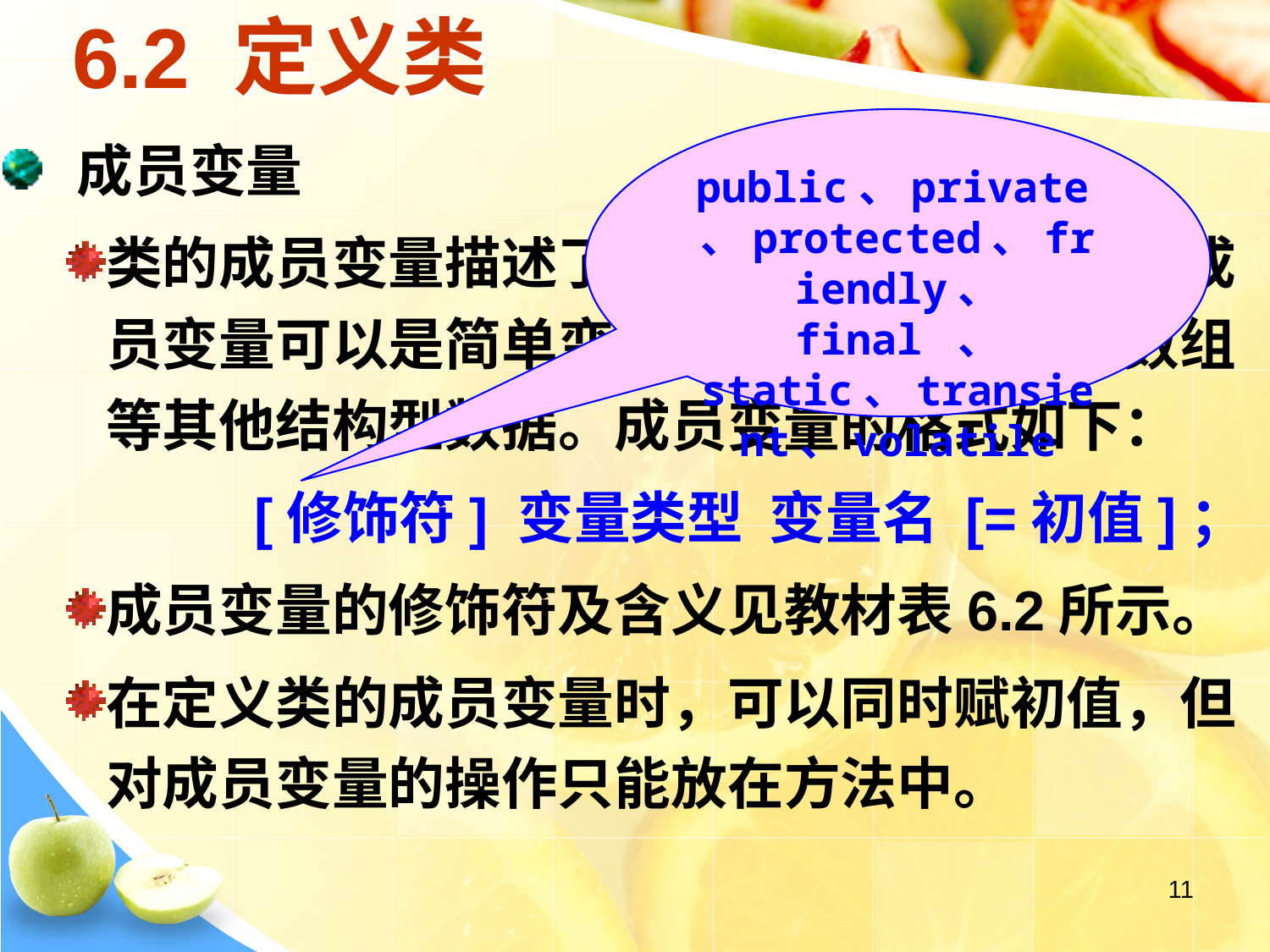

# 6.2 定义类
public、private、protected、friendly、 final 、 static、transient、volatile
 成员变量
类的成员变量描述了该类的内部信息，一个成员变量可以是简单变量，也可以是对象、数组等其他结构型数据。成员变量的格式如下：
            [修饰符] 变量类型  变量名 [=初值]；
成员变量的修饰符及含义见教材表6.2所示。
在定义类的成员变量时，可以同时赋初值，但对成员变量的操作只能放在方法中。

11